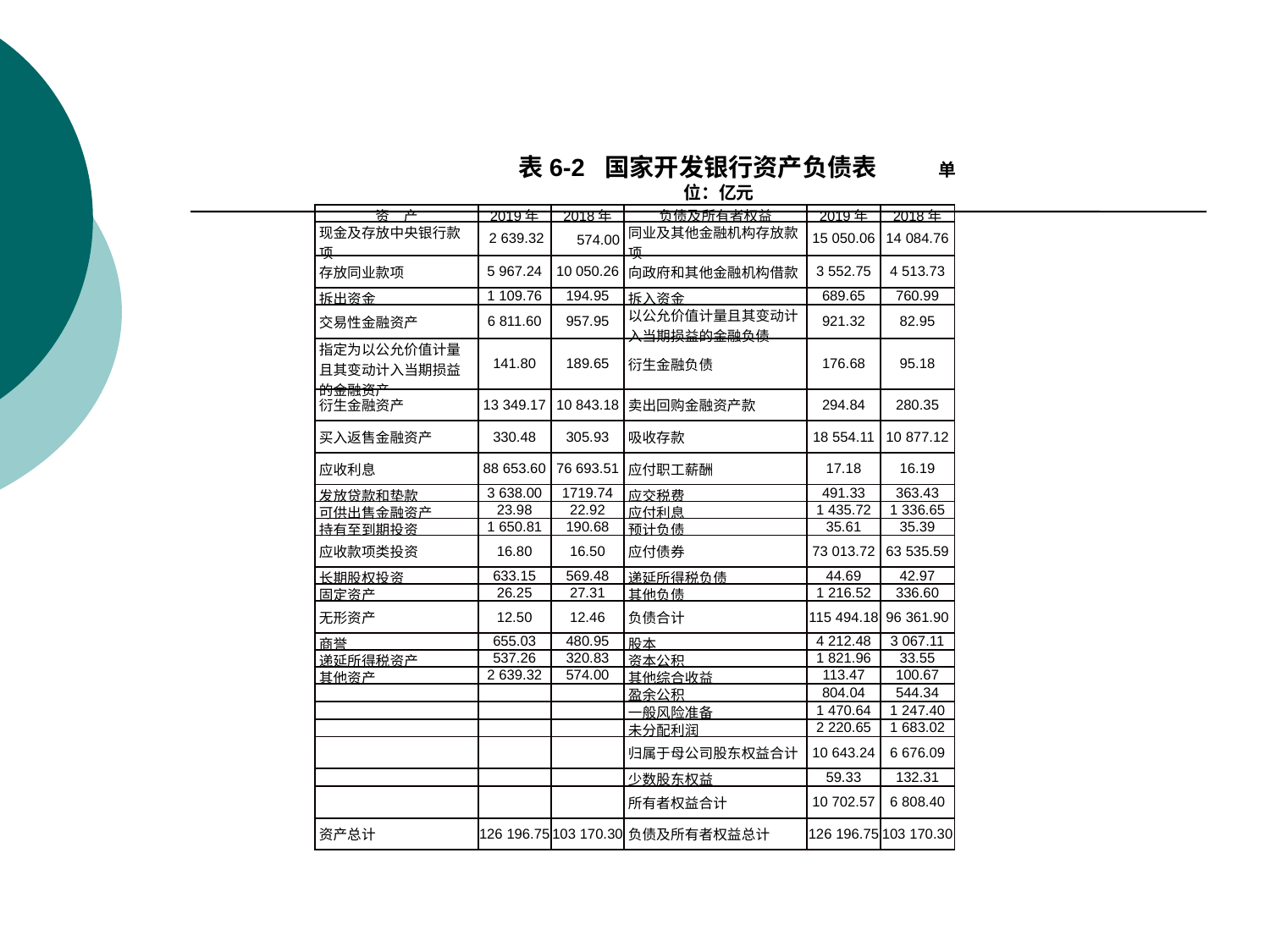

表6-2  国家开发银行资产负债表              单位：亿元
| 资　产 | 2019年 | 2018年 | 负债及所有者权益 | 2019年 | 2018年 |
| --- | --- | --- | --- | --- | --- |
| 现金及存放中央银行款项 | 2 639.32 | 574.00 | 同业及其他金融机构存放款项 | 15 050.06 | 14 084.76 |
| 存放同业款项 | 5 967.24 | 10 050.26 | 向政府和其他金融机构借款 | 3 552.75 | 4 513.73 |
| 拆出资金 | 1 109.76 | 194.95 | 拆入资金 | 689.65 | 760.99 |
| 交易性金融资产 | 6 811.60 | 957.95 | 以公允价值计量且其变动计入当期损益的金融负债 | 921.32 | 82.95 |
| 指定为以公允价值计量且其变动计入当期损益的金融资产 | 141.80 | 189.65 | 衍生金融负债 | 176.68 | 95.18 |
| 衍生金融资产 | 13 349.17 | 10 843.18 | 卖出回购金融资产款 | 294.84 | 280.35 |
| 买入返售金融资产 | 330.48 | 305.93 | 吸收存款 | 18 554.11 | 10 877.12 |
| 应收利息 | 88 653.60 | 76 693.51 | 应付职工薪酬 | 17.18 | 16.19 |
| 发放贷款和垫款 | 3 638.00 | 1719.74 | 应交税费 | 491.33 | 363.43 |
| 可供出售金融资产 | 23.98 | 22.92 | 应付利息 | 1 435.72 | 1 336.65 |
| 持有至到期投资 | 1 650.81 | 190.68 | 预计负债 | 35.61 | 35.39 |
| 应收款项类投资 | 16.80 | 16.50 | 应付债券 | 73 013.72 | 63 535.59 |
| 长期股权投资 | 633.15 | 569.48 | 递延所得税负债 | 44.69 | 42.97 |
| 固定资产 | 26.25 | 27.31 | 其他负债 | 1 216.52 | 336.60 |
| 无形资产 | 12.50 | 12.46 | 负债合计 | 115 494.18 | 96 361.90 |
| 商誉 | 655.03 | 480.95 | 股本 | 4 212.48 | 3 067.11 |
| 递延所得税资产 | 537.26 | 320.83 | 资本公积 | 1 821.96 | 33.55 |
| 其他资产 | 2 639.32 | 574.00 | 其他综合收益 | 113.47 | 100.67 |
|  |  |  | 盈余公积 | 804.04 | 544.34 |
|  |  |  | 一般风险准备 | 1 470.64 | 1 247.40 |
|  |  |  | 未分配利润 | 2 220.65 | 1 683.02 |
|  |  |  | 归属于母公司股东权益合计 | 10 643.24 | 6 676.09 |
|  |  |  | 少数股东权益 | 59.33 | 132.31 |
|  |  |  | 所有者权益合计 | 10 702.57 | 6 808.40 |
| 资产总计 | 126 196.75 | 103 170.30 | 负债及所有者权益总计 | 126 196.75 | 103 170.30 |